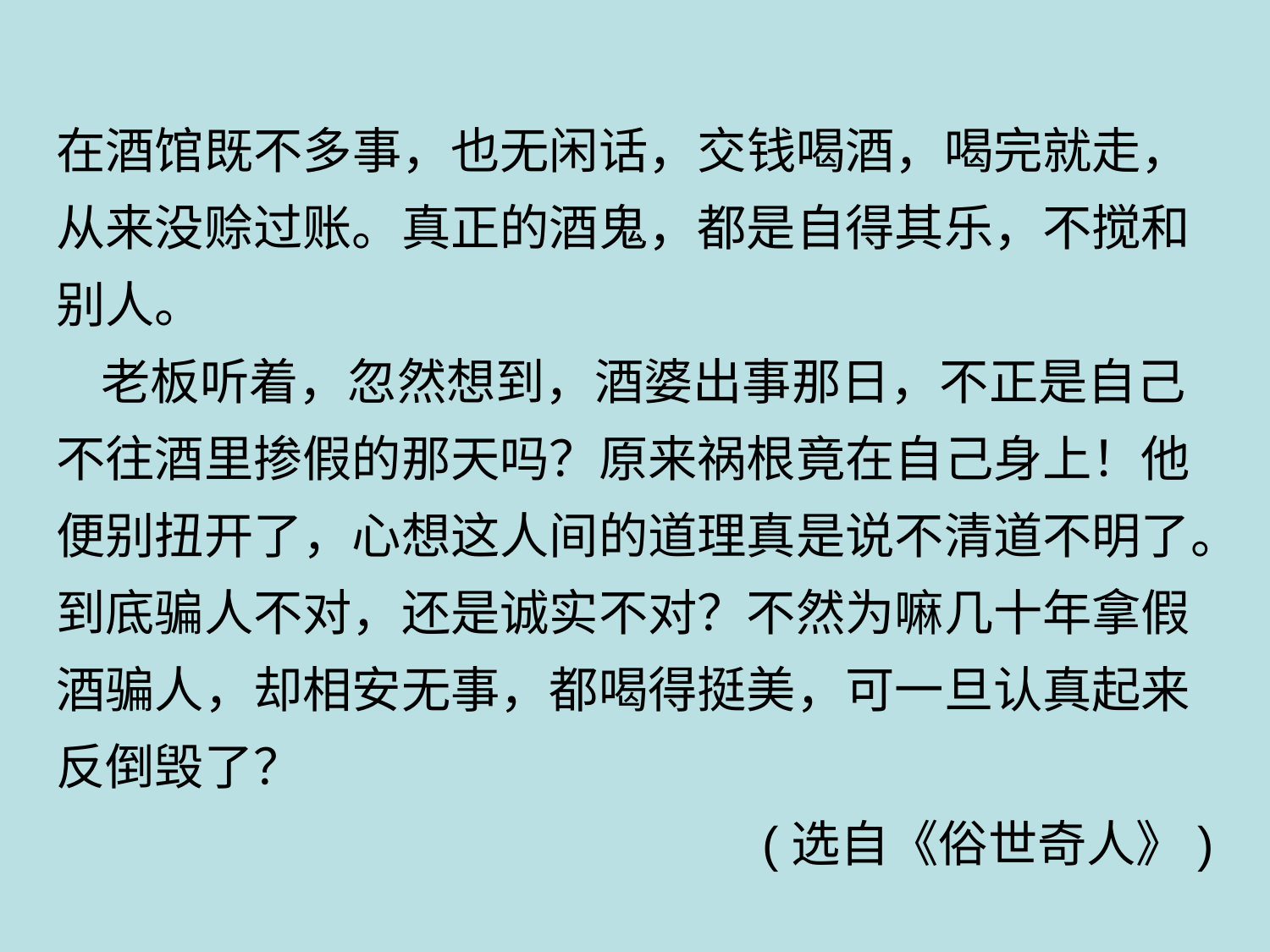

在酒馆既不多事，也无闲话，交钱喝酒，喝完就走，从来没赊过账。真正的酒鬼，都是自得其乐，不搅和别人。
   老板听着，忽然想到，酒婆出事那日，不正是自己不往酒里掺假的那天吗？原来祸根竟在自己身上！他便别扭开了，心想这人间的道理真是说不清道不明了。到底骗人不对，还是诚实不对？不然为嘛几十年拿假酒骗人，却相安无事，都喝得挺美，可一旦认真起来反倒毁了？
(选自《俗世奇人》)